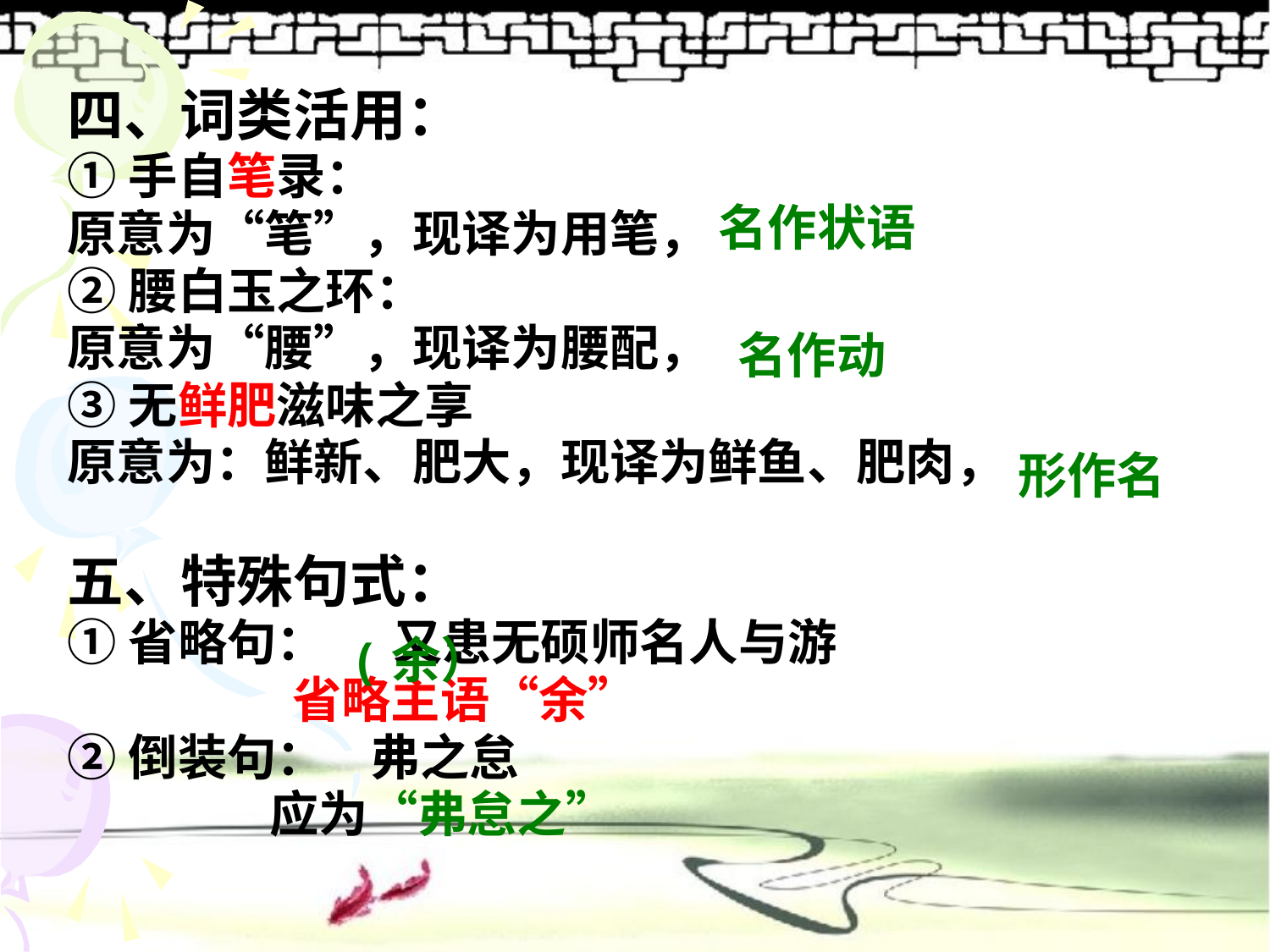

四、词类活用：
①手自笔录：
原意为“笔”，现译为用笔，
②腰白玉之环：
原意为“腰”，现译为腰配，
③无鲜肥滋味之享
原意为：鲜新、肥大，现译为鲜鱼、肥肉，

五、特殊句式：
①省略句：      又患无硕师名人与游
                   省略主语“余”
②倒装句：    弗之怠
                 应为“弗怠之”

名作状语
名作动
形作名
(余）